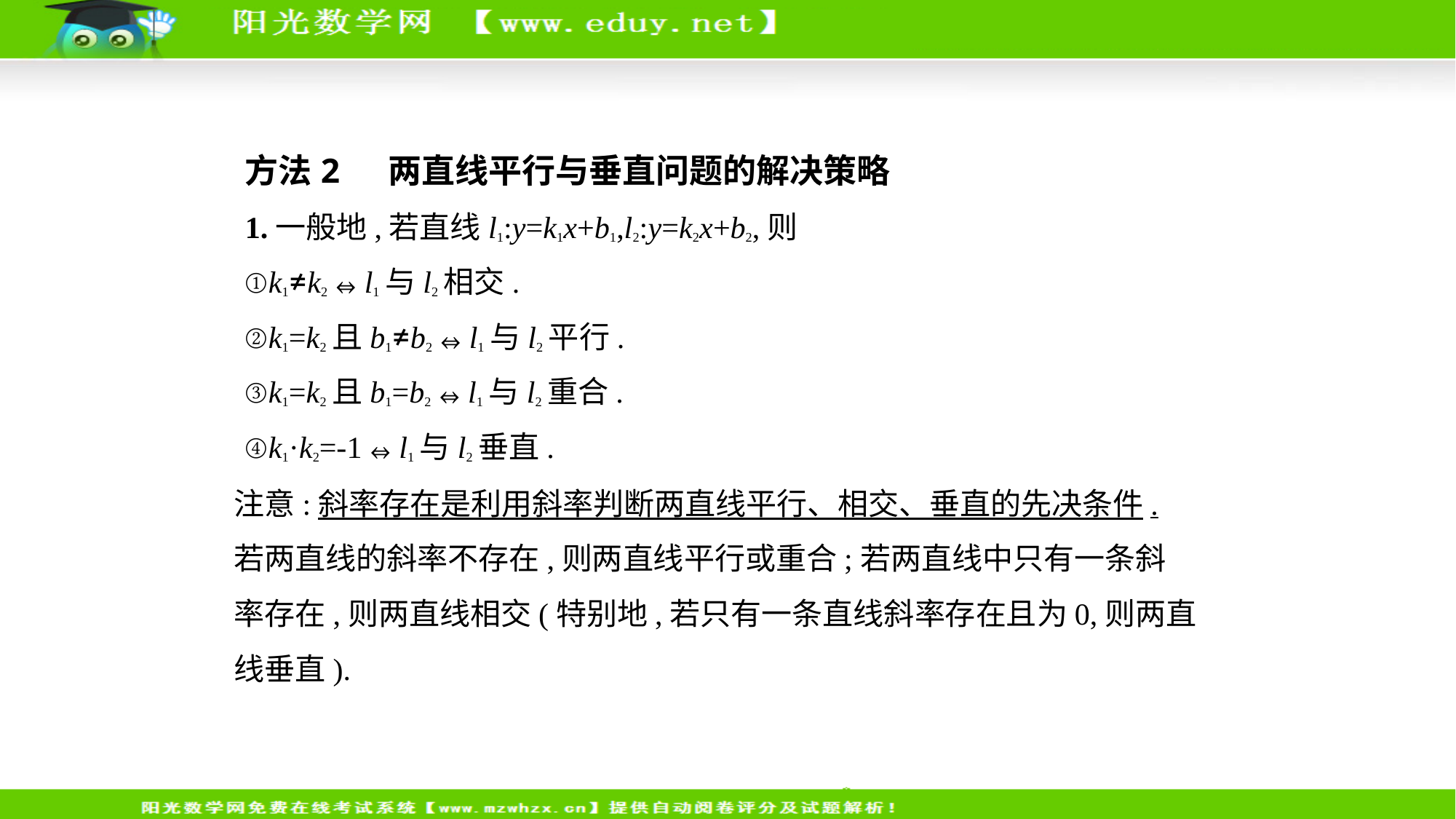

方法2  两直线平行与垂直问题的解决策略
1.一般地,若直线l1:y=k1x+b1,l2:y=k2x+b2,则
①k1≠k2⇔l1与l2相交.
②k1=k2且b1≠b2⇔l1与l2平行.
③k1=k2且b1=b2⇔l1与l2重合.
④k1·k2=-1⇔l1与l2垂直.
注意:斜率存在是利用斜率判断两直线平行、相交、垂直的先决条件.
若两直线的斜率不存在,则两直线平行或重合;若两直线中只有一条斜
率存在,则两直线相交(特别地,若只有一条直线斜率存在且为0,则两直
线垂直).